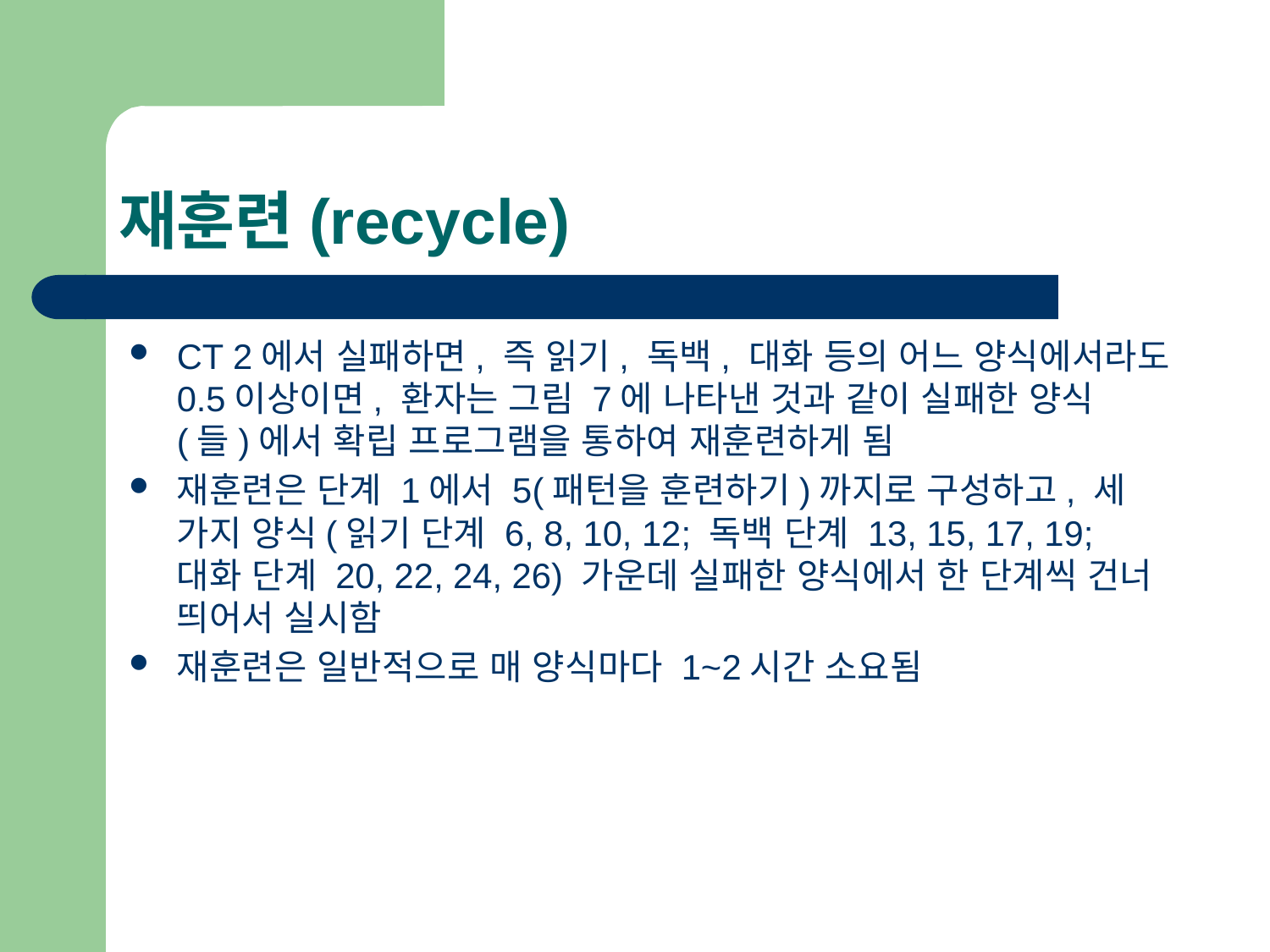

# 재훈련(recycle)
CT 2에서 실패하면, 즉 읽기, 독백, 대화 등의 어느 양식에서라도 0.5이상이면, 환자는 그림 7에 나타낸 것과 같이 실패한 양식(들)에서 확립 프로그램을 통하여 재훈련하게 됨
재훈련은 단계 1에서 5(패턴을 훈련하기)까지로 구성하고, 세 가지 양식(읽기 단계 6, 8, 10, 12; 독백 단계 13, 15, 17, 19; 대화 단계 20, 22, 24, 26) 가운데 실패한 양식에서 한 단계씩 건너 띄어서 실시함
재훈련은 일반적으로 매 양식마다 1~2시간 소요됨